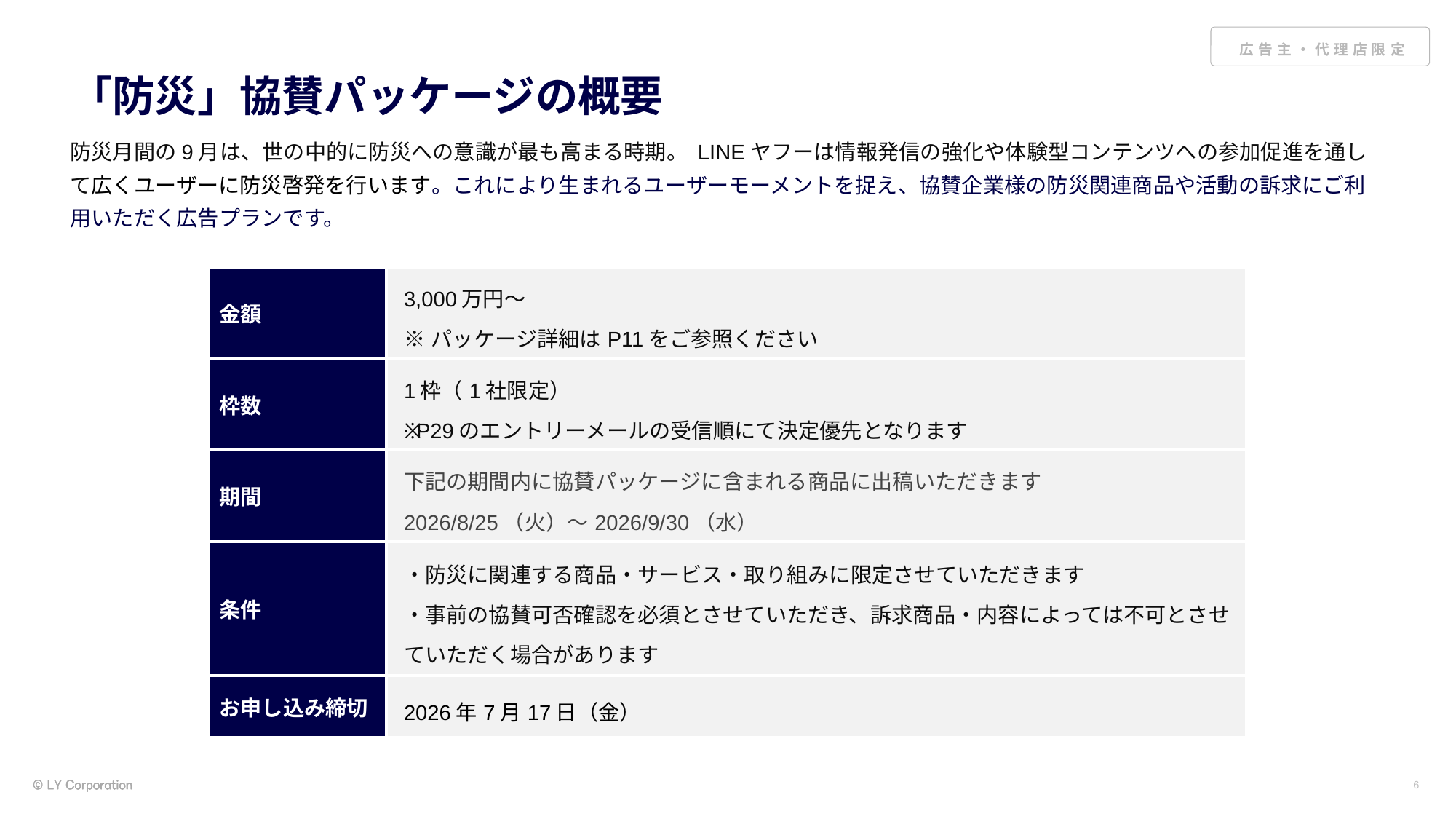

# 「防災」協賛パッケージの概要
防災月間の9月は、世の中的に防災への意識が最も高まる時期。 LINEヤフーは情報発信の強化や体験型コンテンツへの参加促進を通して広くユーザーに防災啓発を行います。これにより生まれるユーザーモーメントを捉え、協賛企業様の防災関連商品や活動の訴求にご利用いただく広告プランです。
| 金額 | 3,000万円～ ※パッケージ詳細はP11をご参照ください |
| --- | --- |
| 枠数 | 1枠（1社限定） ※P29のエントリーメールの受信順にて決定優先となります |
| 期間 | 下記の期間内に協賛パッケージに含まれる商品に出稿いただきます 2026/8/25（火）～2026/9/30（水） |
| 条件 | ・防災に関連する商品・サービス・取り組みに限定させていただきます ・事前の協賛可否確認を必須とさせていただき、訴求商品・内容によっては不可とさせていただく場合があります |
| お申し込み締切 | 2026年7月17日（金） |